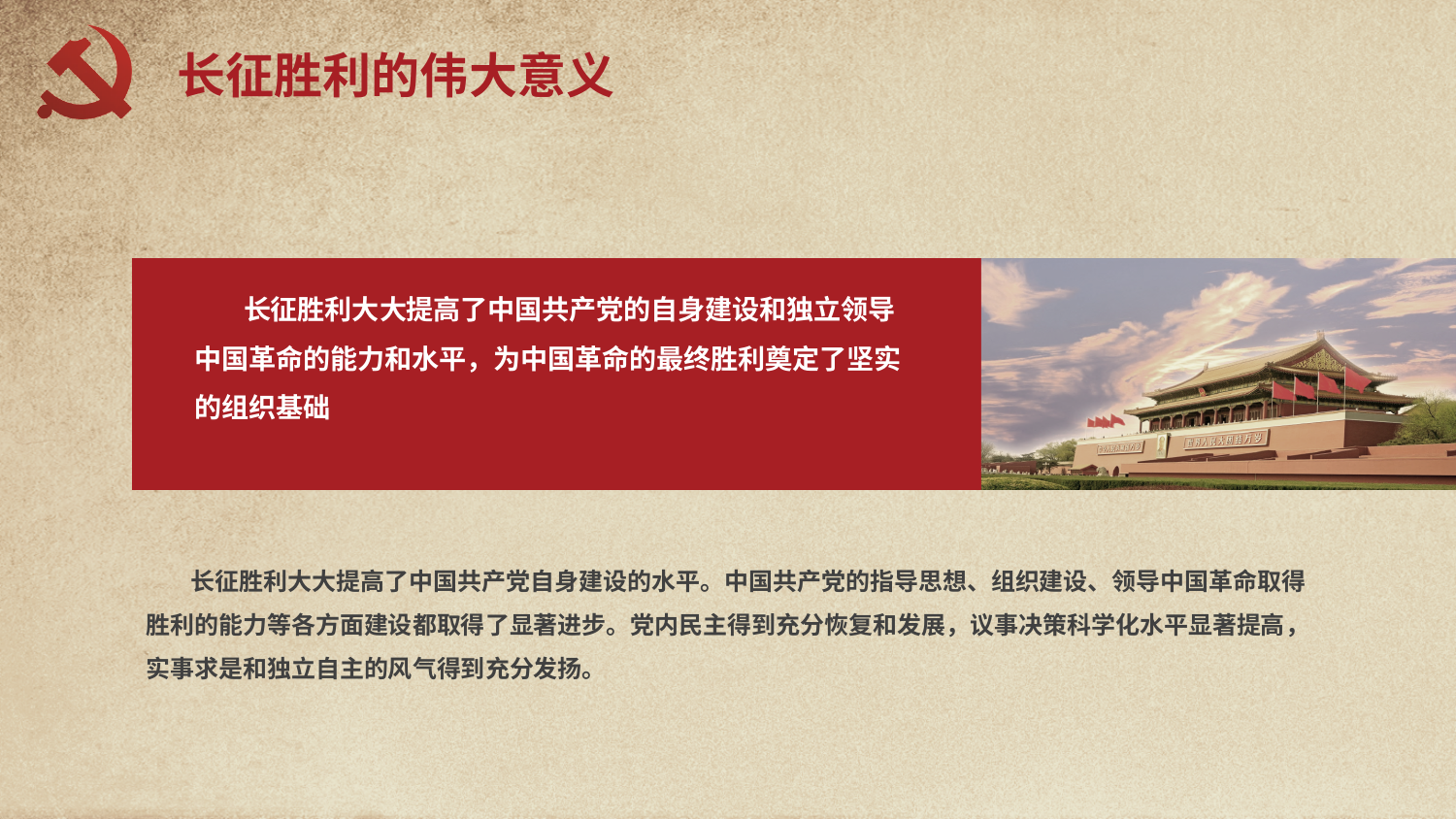

长征胜利的伟大意义

       长征胜利大大提高了中国共产党的自身建设和独立领导中国革命的能力和水平，为中国革命的最终胜利奠定了坚实的组织基础

       长征胜利大大提高了中国共产党自身建设的水平。中国共产党的指导思想、组织建设、领导中国革命取得胜利的能力等各方面建设都取得了显著进步。党内民主得到充分恢复和发展，议事决策科学化水平显著提高，实事求是和独立自主的风气得到充分发扬。